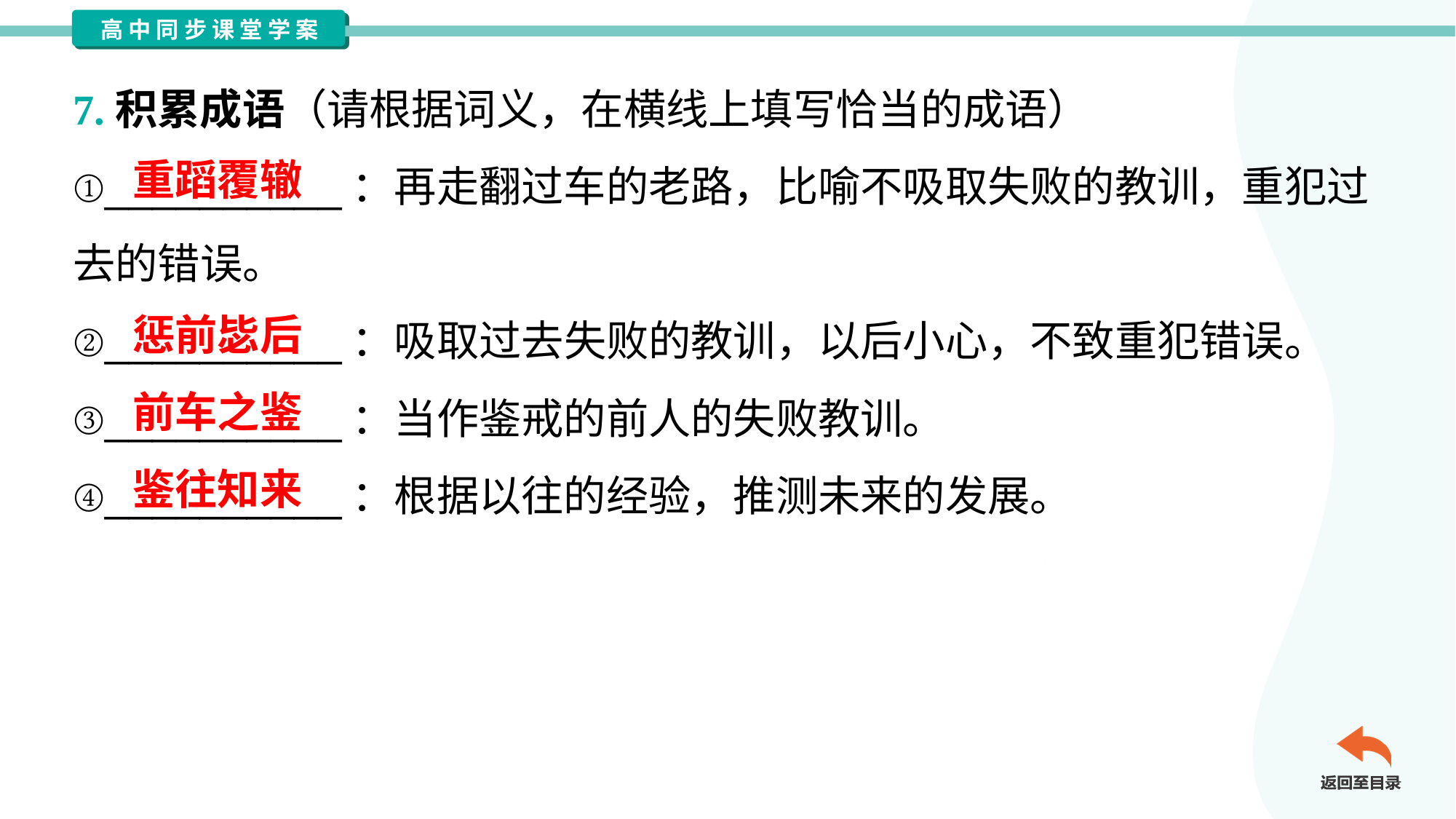

7.积累成语（请根据词义，在横线上填写恰当的成语）
①__________：再走翻过车的老路，比喻不吸取失败的教训，重犯过
去的错误。
②__________：吸取过去失败的教训，以后小心，不致重犯错误。
③__________：当作鉴戒的前人的失败教训。
④__________：根据以往的经验，推测未来的发展。
重蹈覆辙
惩前毖后
前车之鉴
鉴往知来